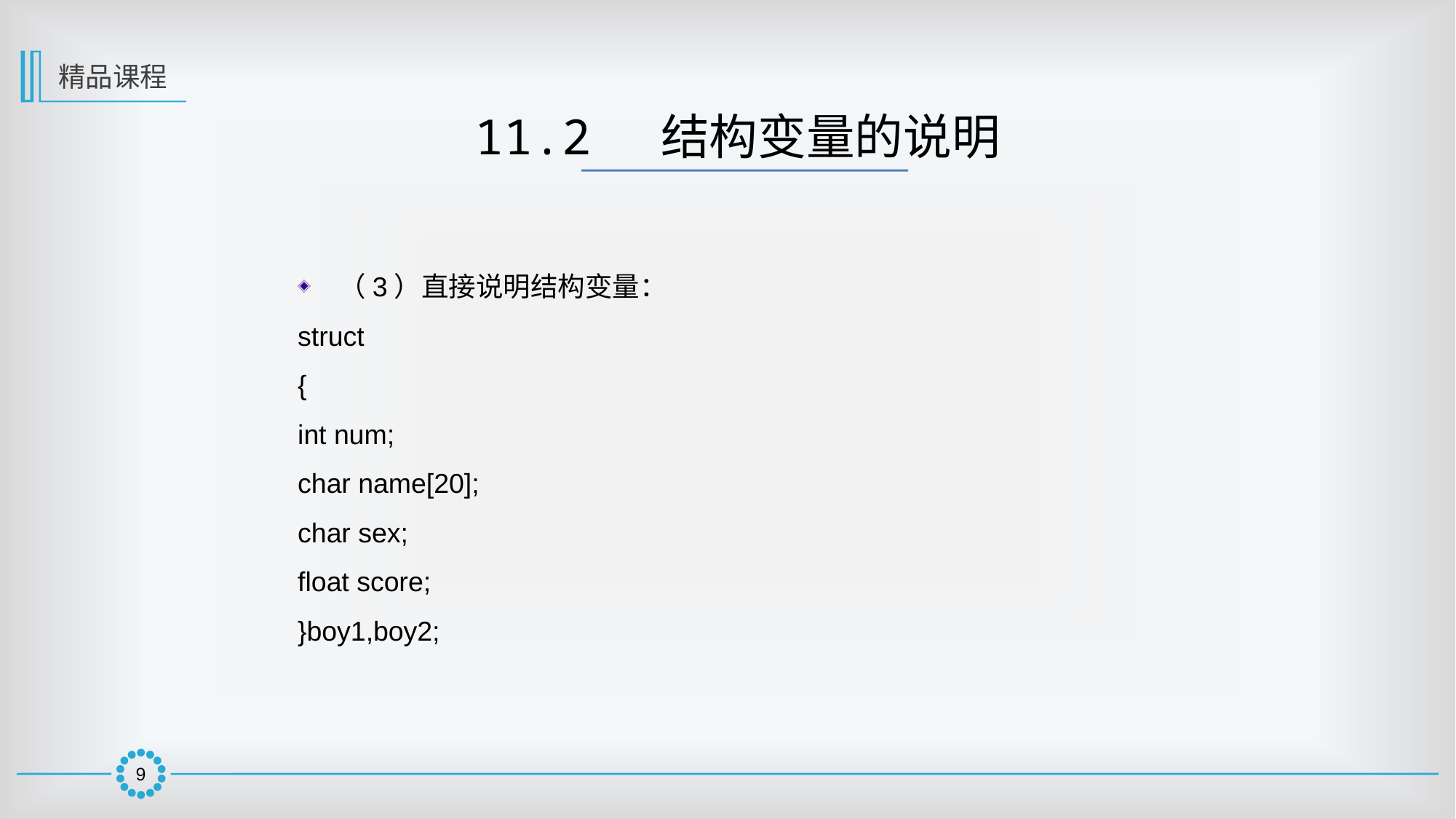

精品课程
11.2  结构变量的说明

（3）直接说明结构变量：
struct
{
int num;
char name[20];
char sex;
float score;
}boy1,boy2;

9